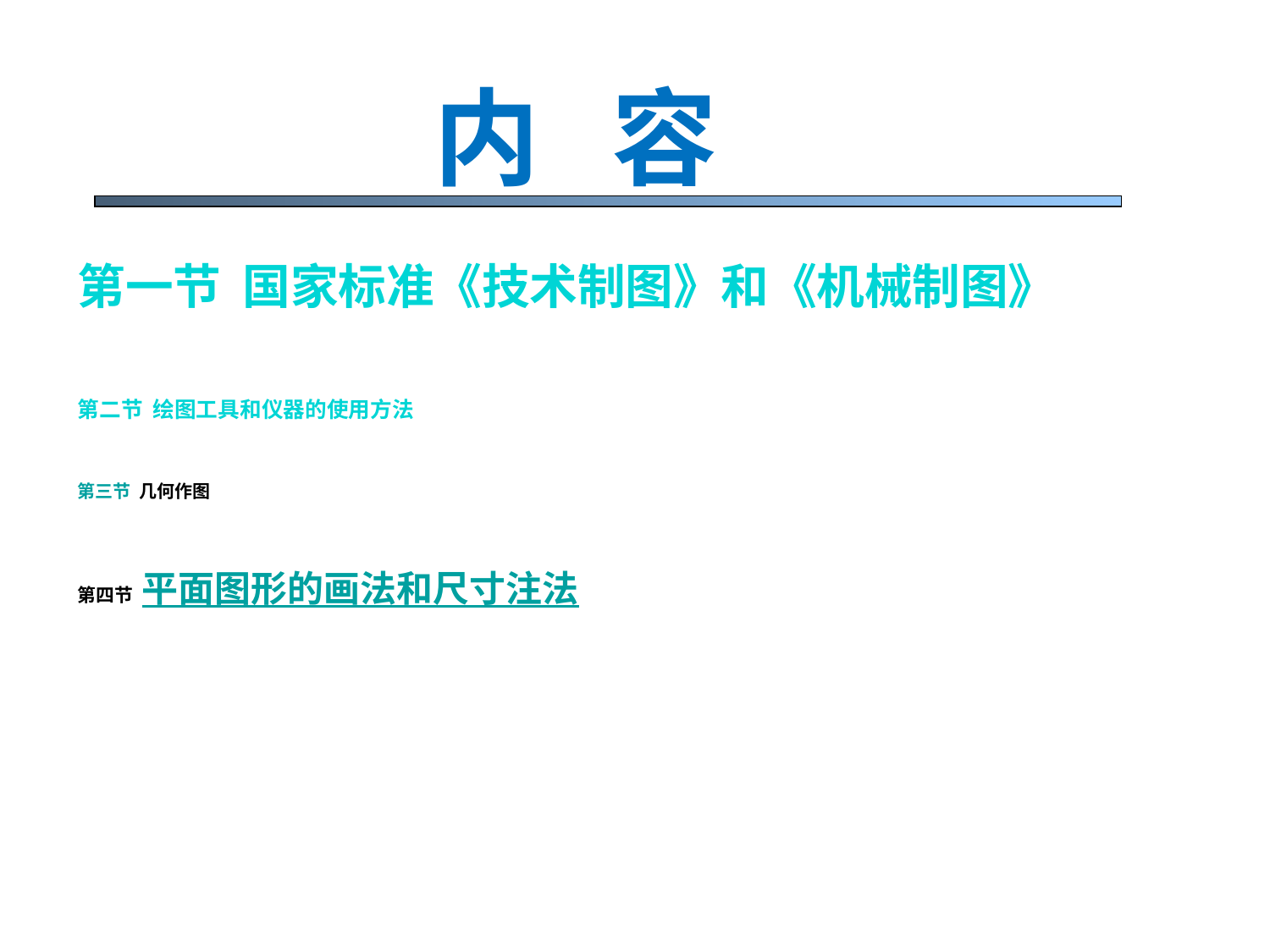

内   容

第一节  国家标准《技术制图》和《机械制图》

第二节  绘图工具和仪器的使用方法

第三节  几何作图
第四节  平面图形的画法和尺寸注法